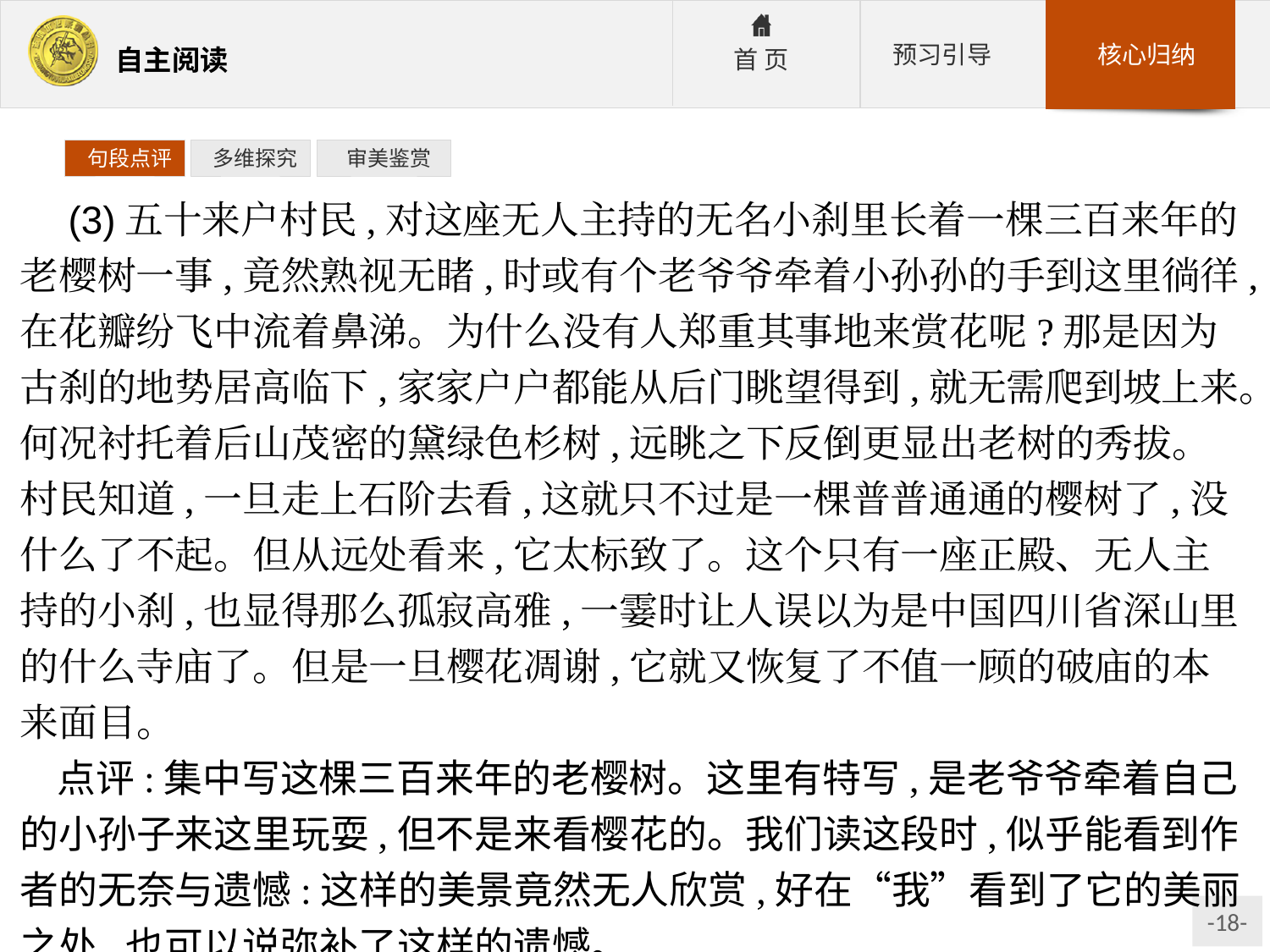

句段点评
 多维探究
 审美鉴赏
 (3)五十来户村民,对这座无人主持的无名小刹里长着一棵三百来年的老樱树一事,竟然熟视无睹,时或有个老爷爷牵着小孙孙的手到这里徜徉,在花瓣纷飞中流着鼻涕。为什么没有人郑重其事地来赏花呢?那是因为古刹的地势居高临下,家家户户都能从后门眺望得到,就无需爬到坡上来。何况衬托着后山茂密的黛绿色杉树,远眺之下反倒更显出老树的秀拔。村民知道,一旦走上石阶去看,这就只不过是一棵普普通通的樱树了,没什么了不起。但从远处看来,它太标致了。这个只有一座正殿、无人主持的小刹,也显得那么孤寂高雅,一霎时让人误以为是中国四川省深山里的什么寺庙了。但是一旦樱花凋谢,它就又恢复了不值一顾的破庙的本来面目。
点评:集中写这棵三百来年的老樱树。这里有特写,是老爷爷牵着自己的小孙子来这里玩耍,但不是来看樱花的。我们读这段时,似乎能看到作者的无奈与遗憾:这样的美景竟然无人欣赏,好在“我”看到了它的美丽之处,也可以说弥补了这样的遗憾。